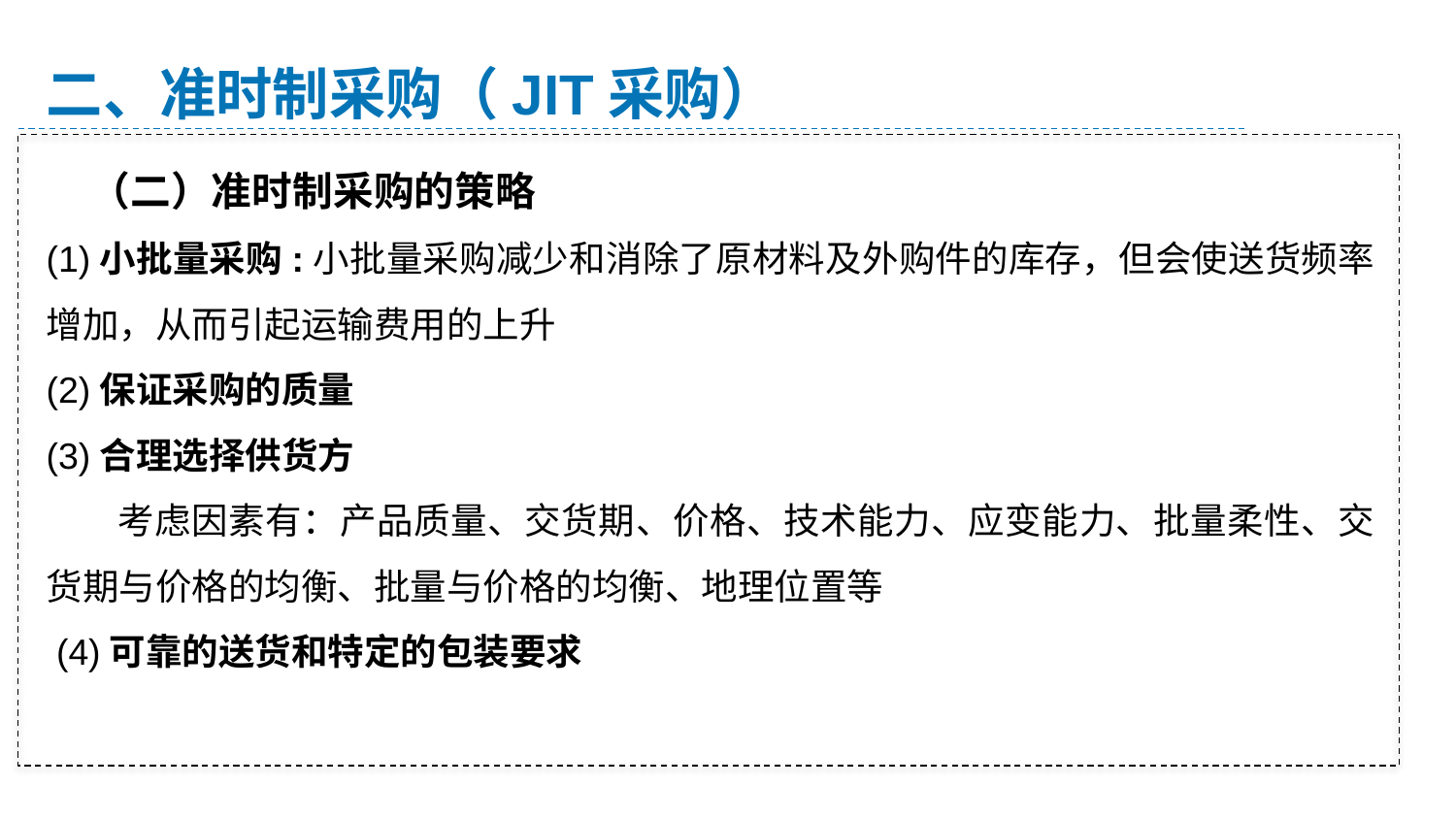

二、准时制采购（JIT采购）

    （二）准时制采购的策略
(1)小批量采购:小批量采购减少和消除了原材料及外购件的库存，但会使送货频率增加，从而引起运输费用的上升
(2)保证采购的质量
(3)合理选择供货方
       考虑因素有：产品质量、交货期、价格、技术能力、应变能力、批量柔性、交货期与价格的均衡、批量与价格的均衡、地理位置等
 (4)可靠的送货和特定的包装要求